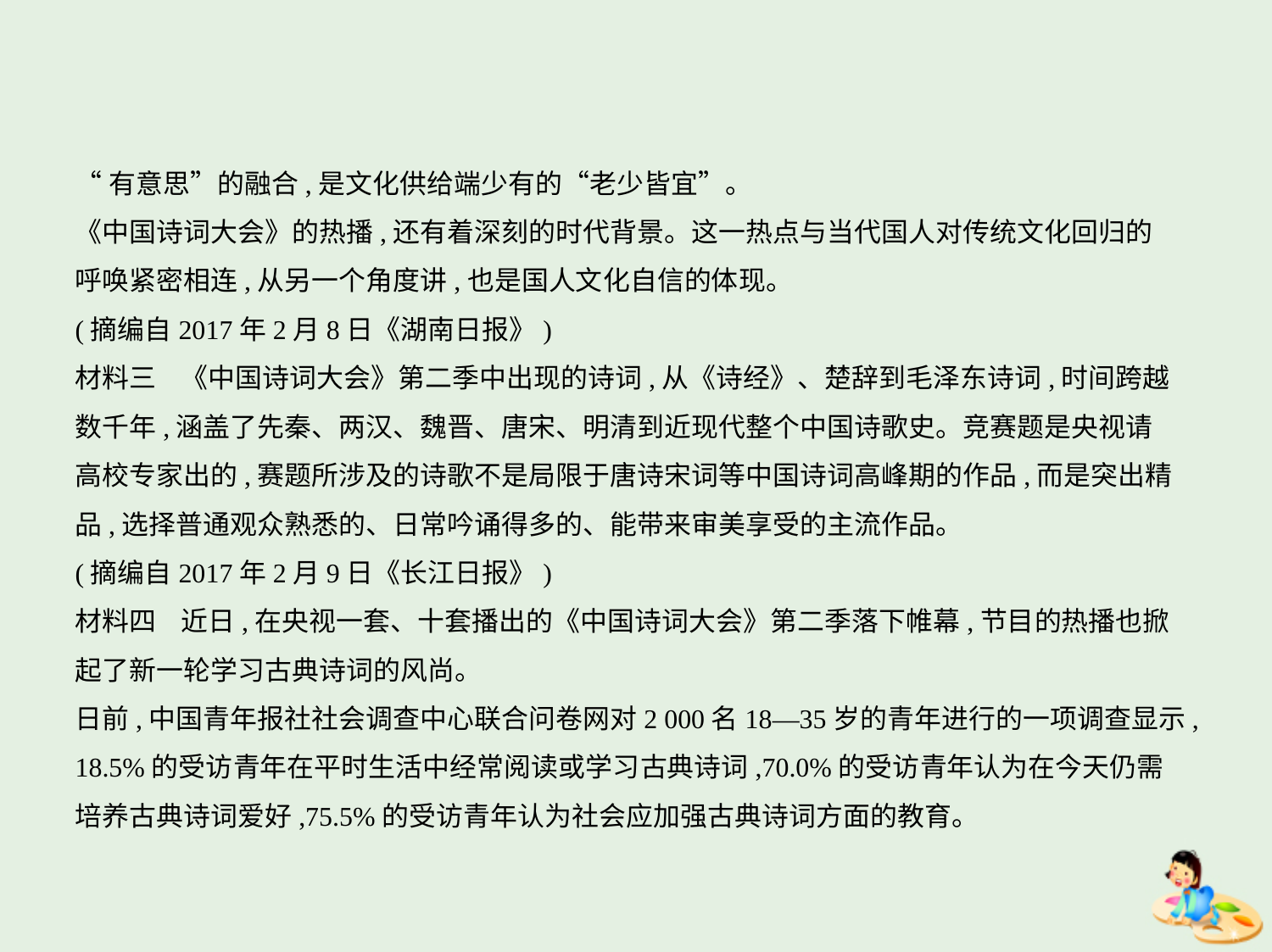

“有意思”的融合,是文化供给端少有的“老少皆宜”。
《中国诗词大会》的热播,还有着深刻的时代背景。这一热点与当代国人对传统文化回归的
呼唤紧密相连,从另一个角度讲,也是国人文化自信的体现。
(摘编自2017年2月8日《湖南日报》)
材料三    《中国诗词大会》第二季中出现的诗词,从《诗经》、楚辞到毛泽东诗词,时间跨越
数千年,涵盖了先秦、两汉、魏晋、唐宋、明清到近现代整个中国诗歌史。竞赛题是央视请
高校专家出的,赛题所涉及的诗歌不是局限于唐诗宋词等中国诗词高峰期的作品,而是突出精
品,选择普通观众熟悉的、日常吟诵得多的、能带来审美享受的主流作品。
(摘编自2017年2月9日《长江日报》)
材料四    近日,在央视一套、十套播出的《中国诗词大会》第二季落下帷幕,节目的热播也掀
起了新一轮学习古典诗词的风尚。
日前,中国青年报社社会调查中心联合问卷网对2 000名18—35岁的青年进行的一项调查显示,
18.5%的受访青年在平时生活中经常阅读或学习古典诗词,70.0%的受访青年认为在今天仍需
培养古典诗词爱好,75.5%的受访青年认为社会应加强古典诗词方面的教育。